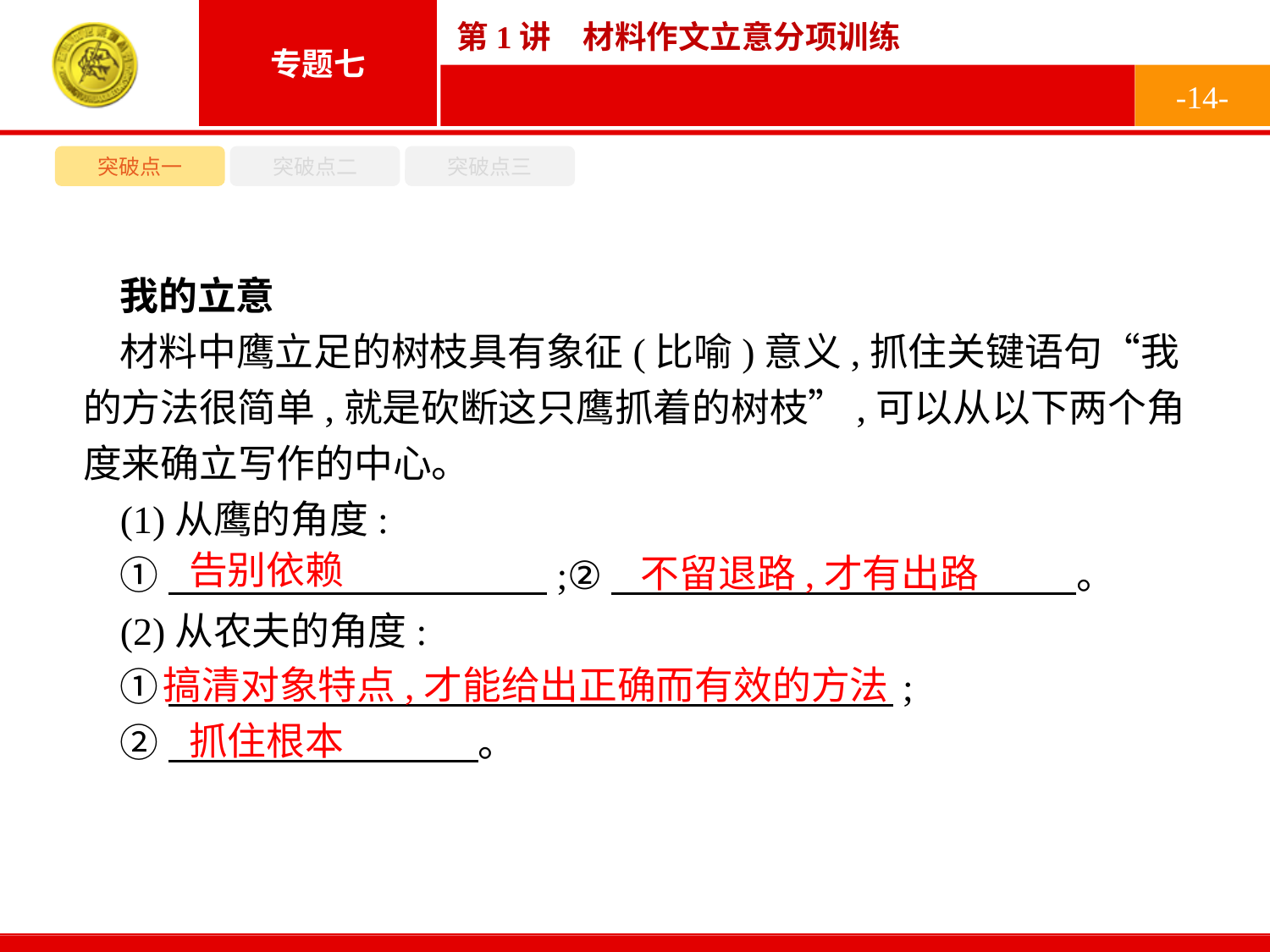

-14-
突破点一
突破点二
突破点三
我的立意
材料中鹰立足的树枝具有象征(比喻)意义,抓住关键语句“我的方法很简单,就是砍断这只鹰抓着的树枝”,可以从以下两个角度来确立写作的中心。
(1)从鹰的角度:
①　　　　　        　　　;②　　　　　　　　　　　　。
(2)从农夫的角度:
①　　　　　                              　　　　　　　;
②　　　　　　　　。
告别依赖
不留退路,才有出路
搞清对象特点,才能给出正确而有效的方法
抓住根本